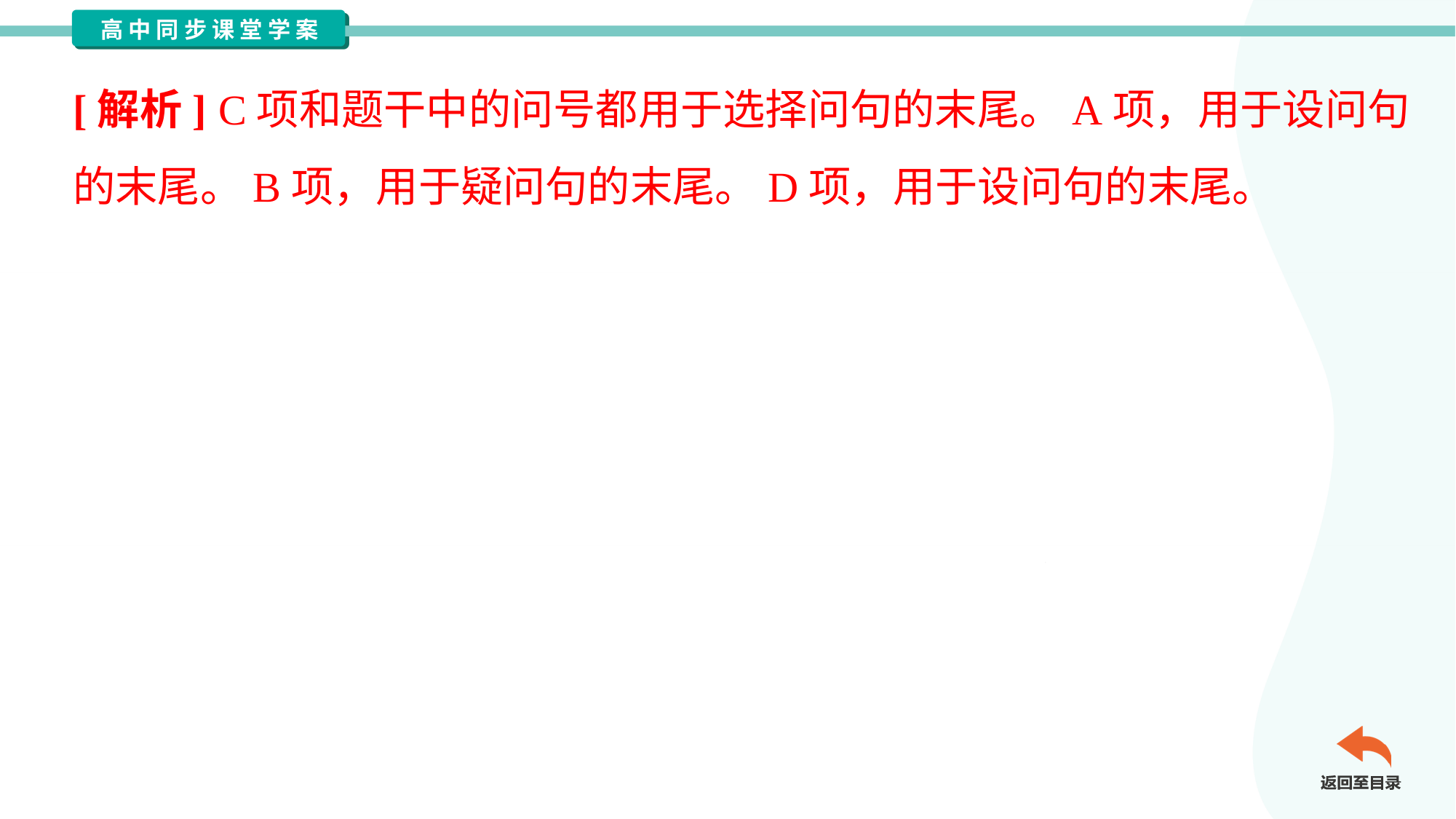

[解析] C项和题干中的问号都用于选择问句的末尾。A项，用于设问句
的末尾。B项，用于疑问句的末尾。D项，用于设问句的末尾。